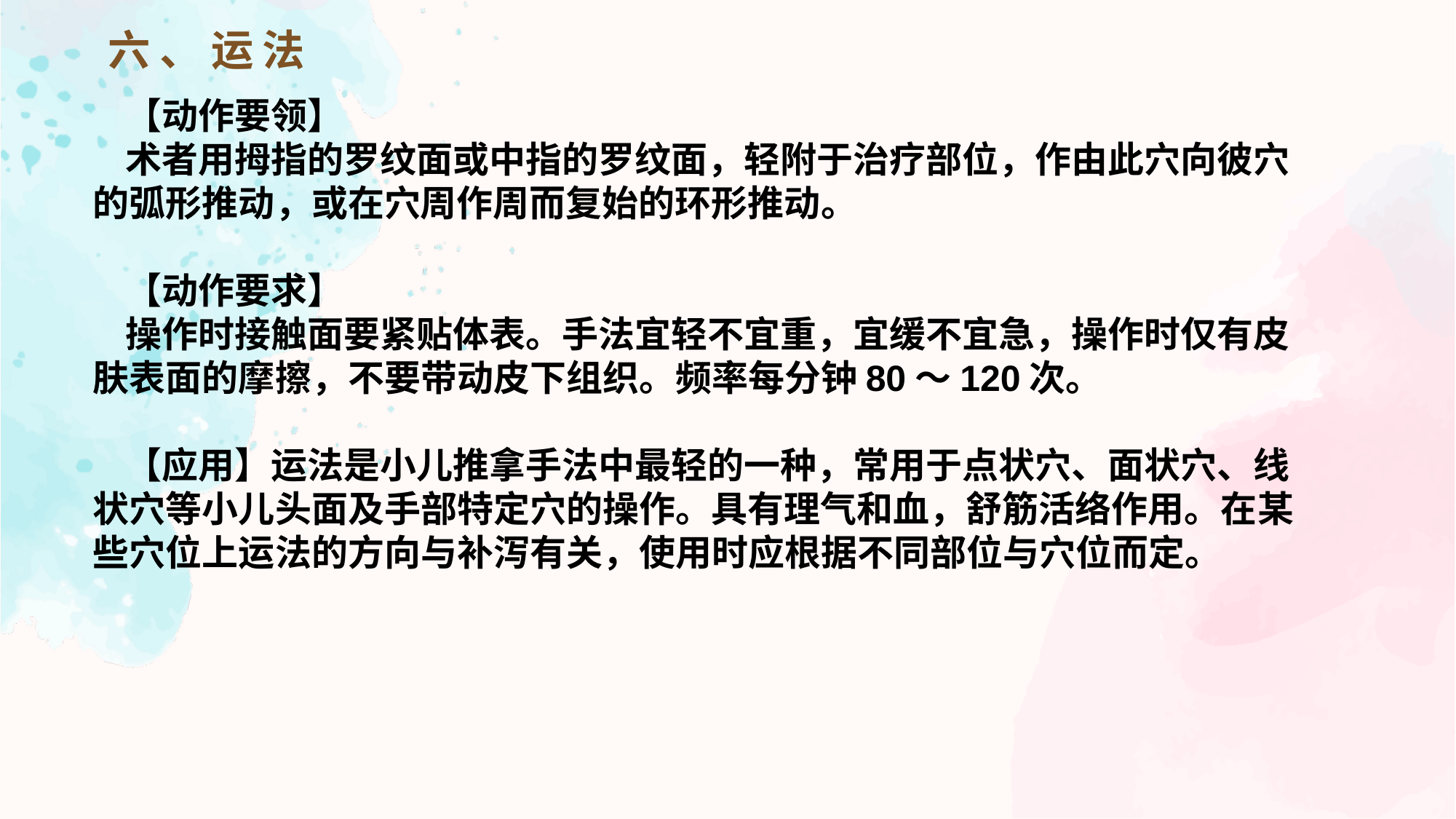

六、运法
【动作要领】
术者用拇指的罗纹面或中指的罗纹面，轻附于治疗部位，作由此穴向彼穴的弧形推动，或在穴周作周而复始的环形推动。

【动作要求】
操作时接触面要紧贴体表。手法宜轻不宜重，宜缓不宜急，操作时仅有皮肤表面的摩擦，不要带动皮下组织。频率每分钟80～120次。

【应用】运法是小儿推拿手法中最轻的一种，常用于点状穴、面状穴、线状穴等小儿头面及手部特定穴的操作。具有理气和血，舒筋活络作用。在某些穴位上运法的方向与补泻有关，使用时应根据不同部位与穴位而定。